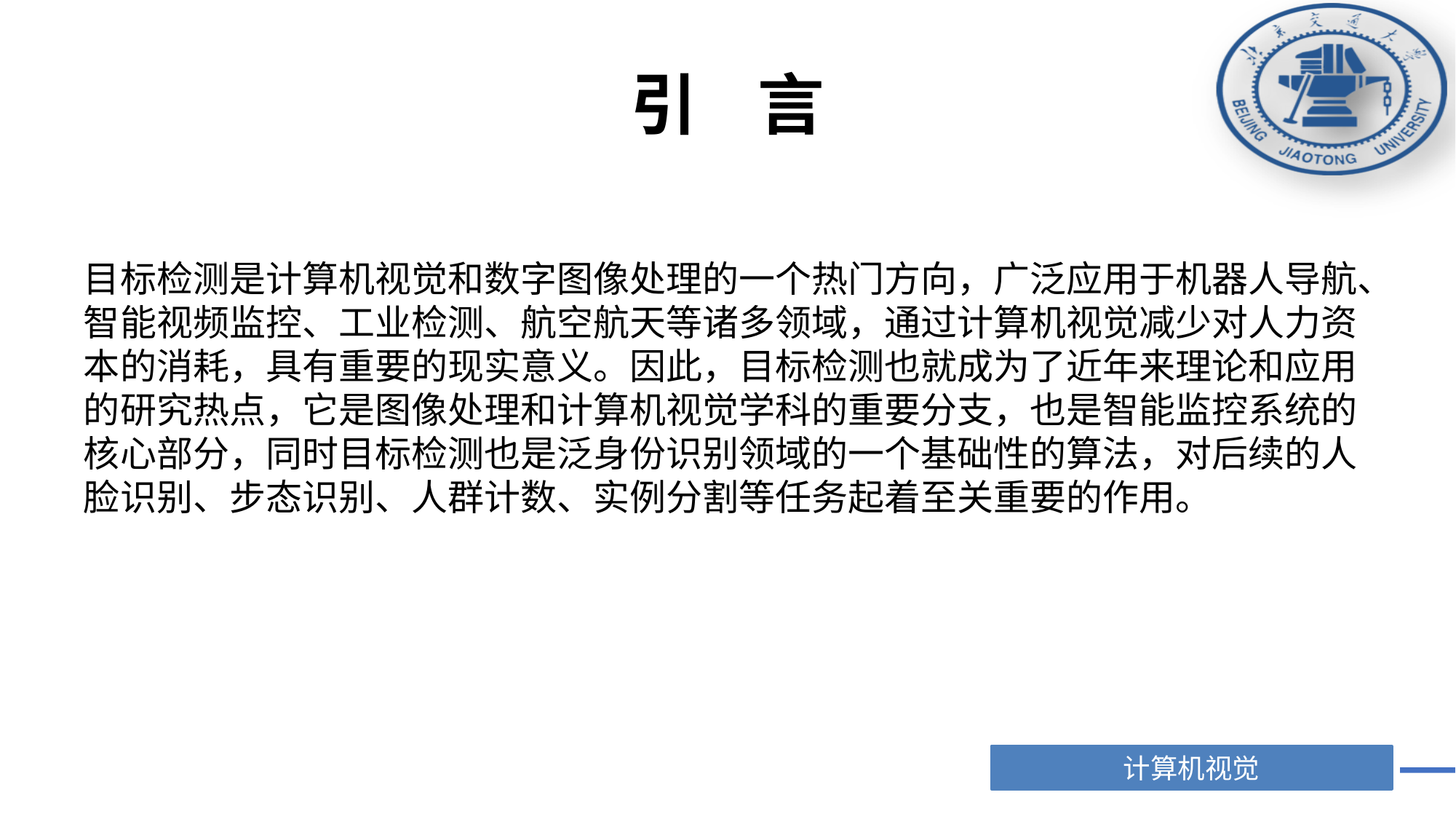

# 引    言

目标检测是计算机视觉和数字图像处理的一个热门方向，广泛应用于机器人导航、智能视频监控、工业检测、航空航天等诸多领域，通过计算机视觉减少对人力资本的消耗，具有重要的现实意义。因此，目标检测也就成为了近年来理论和应用的研究热点，它是图像处理和计算机视觉学科的重要分支，也是智能监控系统的核心部分，同时目标检测也是泛身份识别领域的一个基础性的算法，对后续的人脸识别、步态识别、人群计数、实例分割等任务起着至关重要的作用。